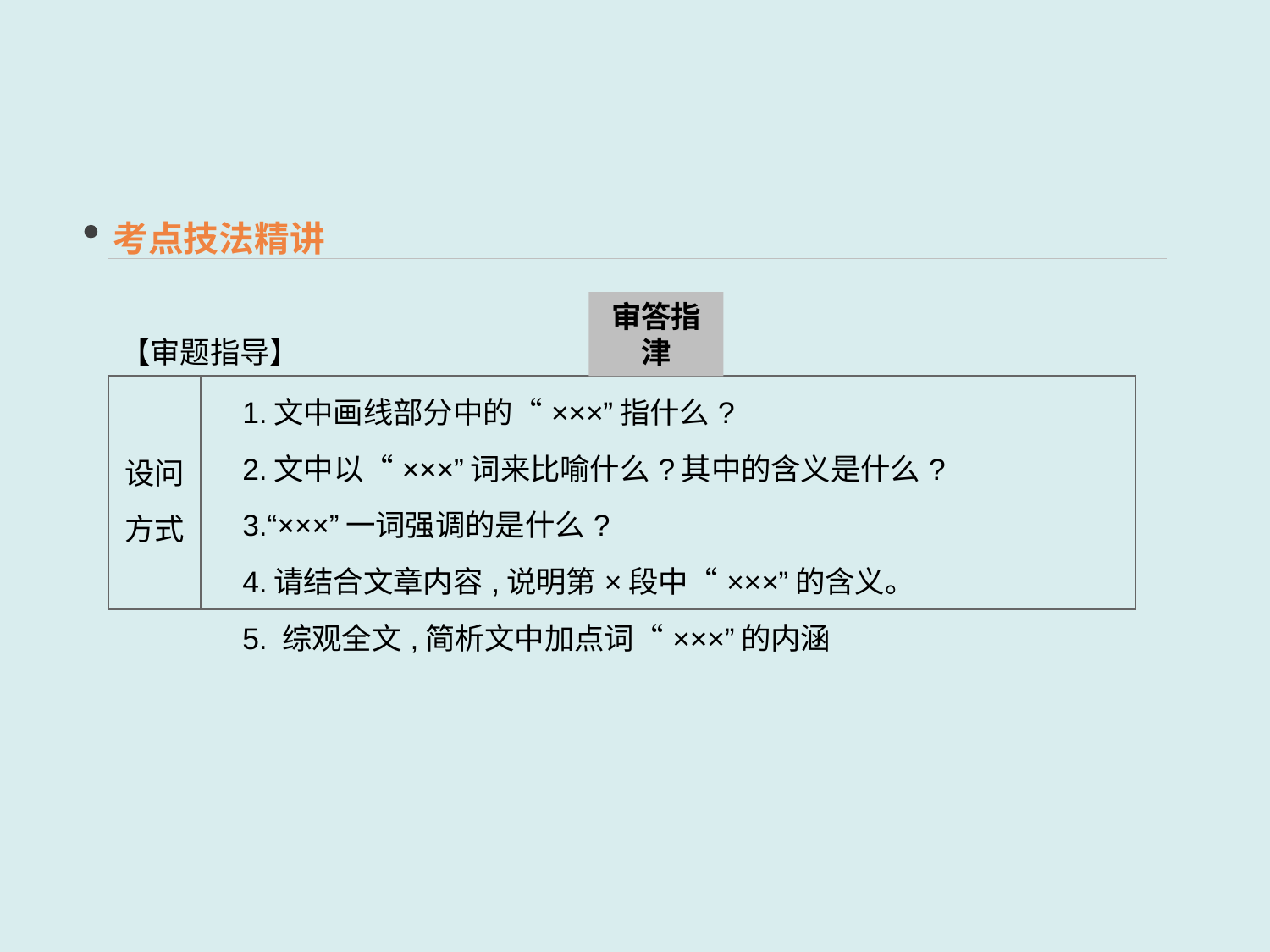

考点技法精讲

审答指津
【审题指导】
| 设问 方式 | 1.文中画线部分中的“×××”指什么? 　2.文中以“×××”词来比喻什么?其中的含义是什么? 　3.“×××”一词强调的是什么? 　4.请结合文章内容,说明第×段中“×××”的含义。 　5. 综观全文,简析文中加点词“×××”的内涵 |
| --- | --- |